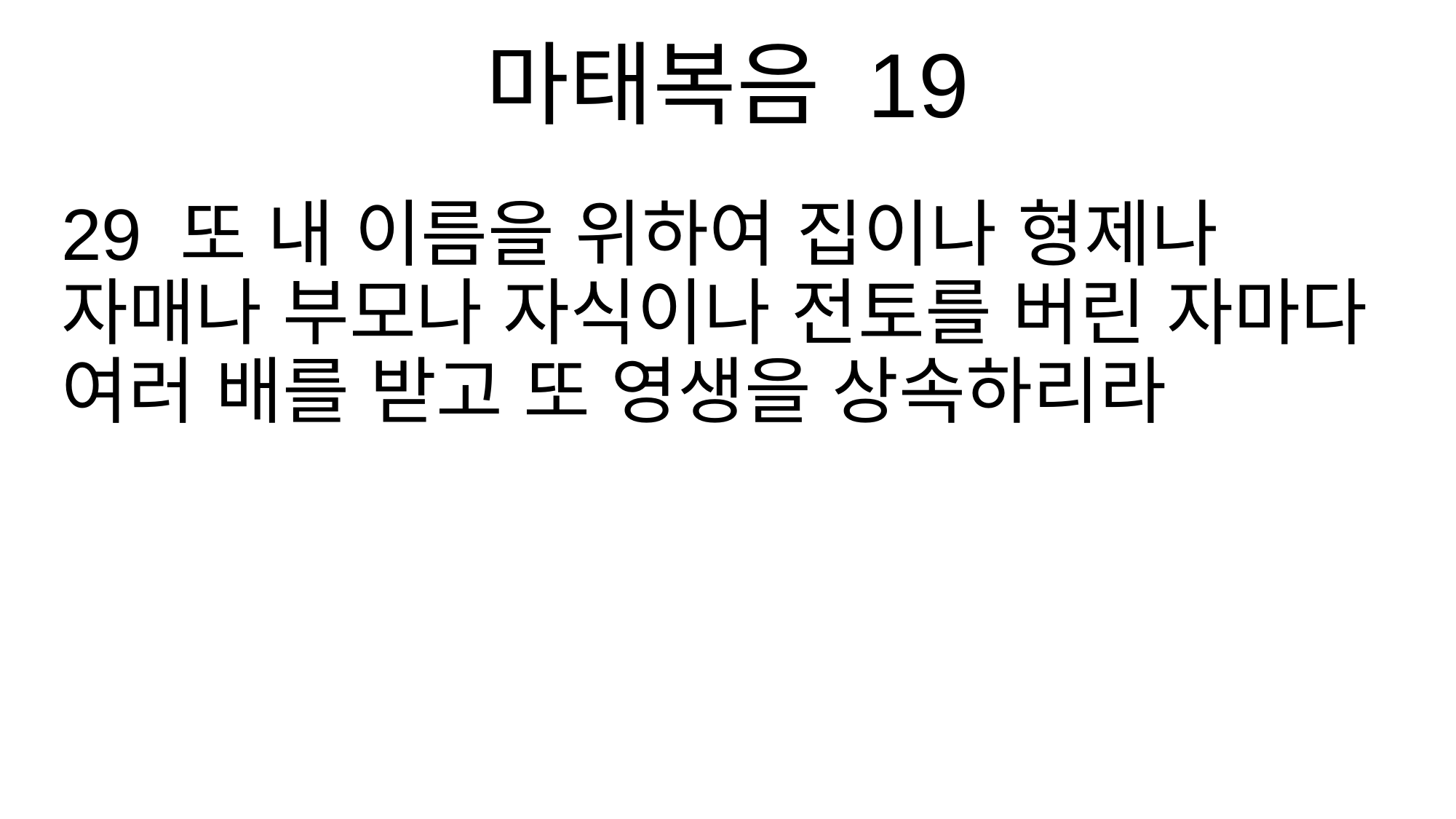

마태복음 19
29 또 내 이름을 위하여 집이나 형제나 자매나 부모나 자식이나 전토를 버린 자마다 여러 배를 받고 또 영생을 상속하리라